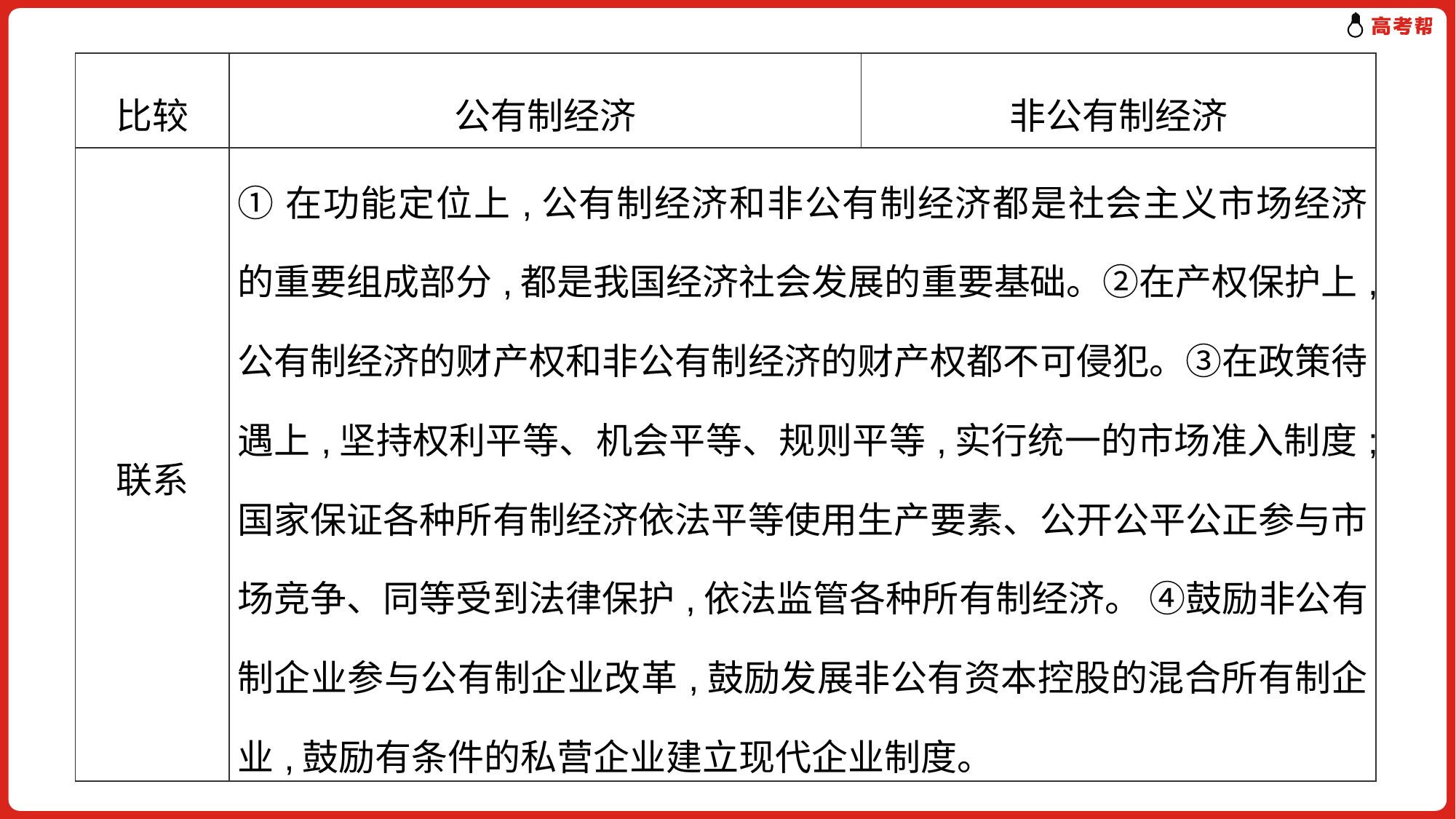

| 比较 | 公有制经济 | 非公有制经济 |
| --- | --- | --- |
| 联系 | ①在功能定位上,公有制经济和非公有制经济都是社会主义市场经济的重要组成部分,都是我国经济社会发展的重要基础。②在产权保护上,公有制经济的财产权和非公有制经济的财产权都不可侵犯。③在政策待遇上,坚持权利平等、机会平等、规则平等,实行统一的市场准入制度;国家保证各种所有制经济依法平等使用生产要素、公开公平公正参与市场竞争、同等受到法律保护,依法监管各种所有制经济。 ④鼓励非公有制企业参与公有制企业改革,鼓励发展非公有资本控股的混合所有制企业,鼓励有条件的私营企业建立现代企业制度。 |  |